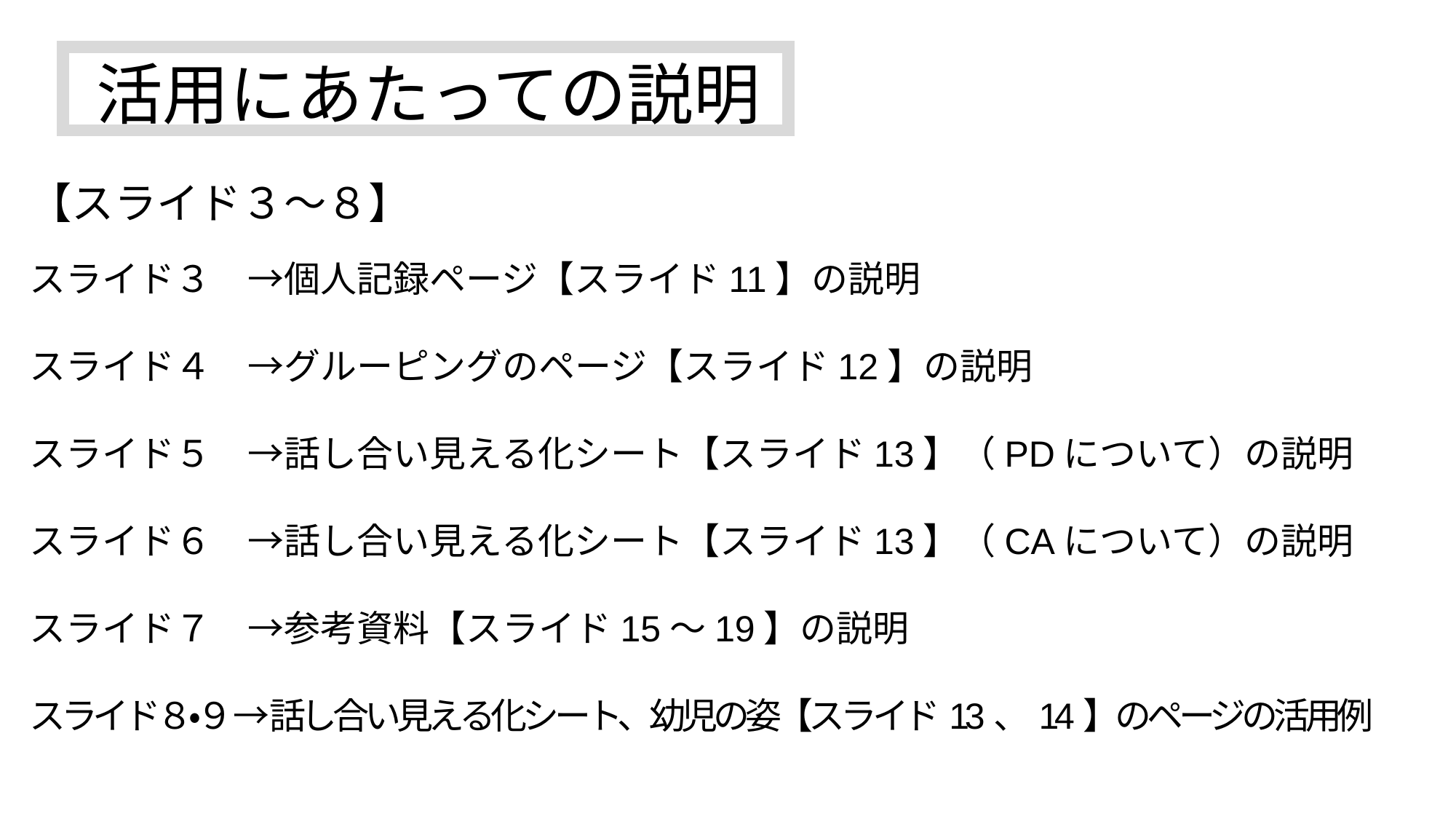

# 活用にあたっての説明 【スライド３～８】 スライド３　→個人記録ページ【スライド11】の説明 スライド４　→グルーピングのページ【スライド12】の説明 スライド５　→話し合い見える化シート【スライド13】（PDについて）の説明 スライド６　→話し合い見える化シート【スライド13】（CAについて）の説明 スライド７　→参考資料【スライド15～19】の説明 スライド８・９→話し合い見える化シート、幼児の姿【スライド13、14】のページの活用例